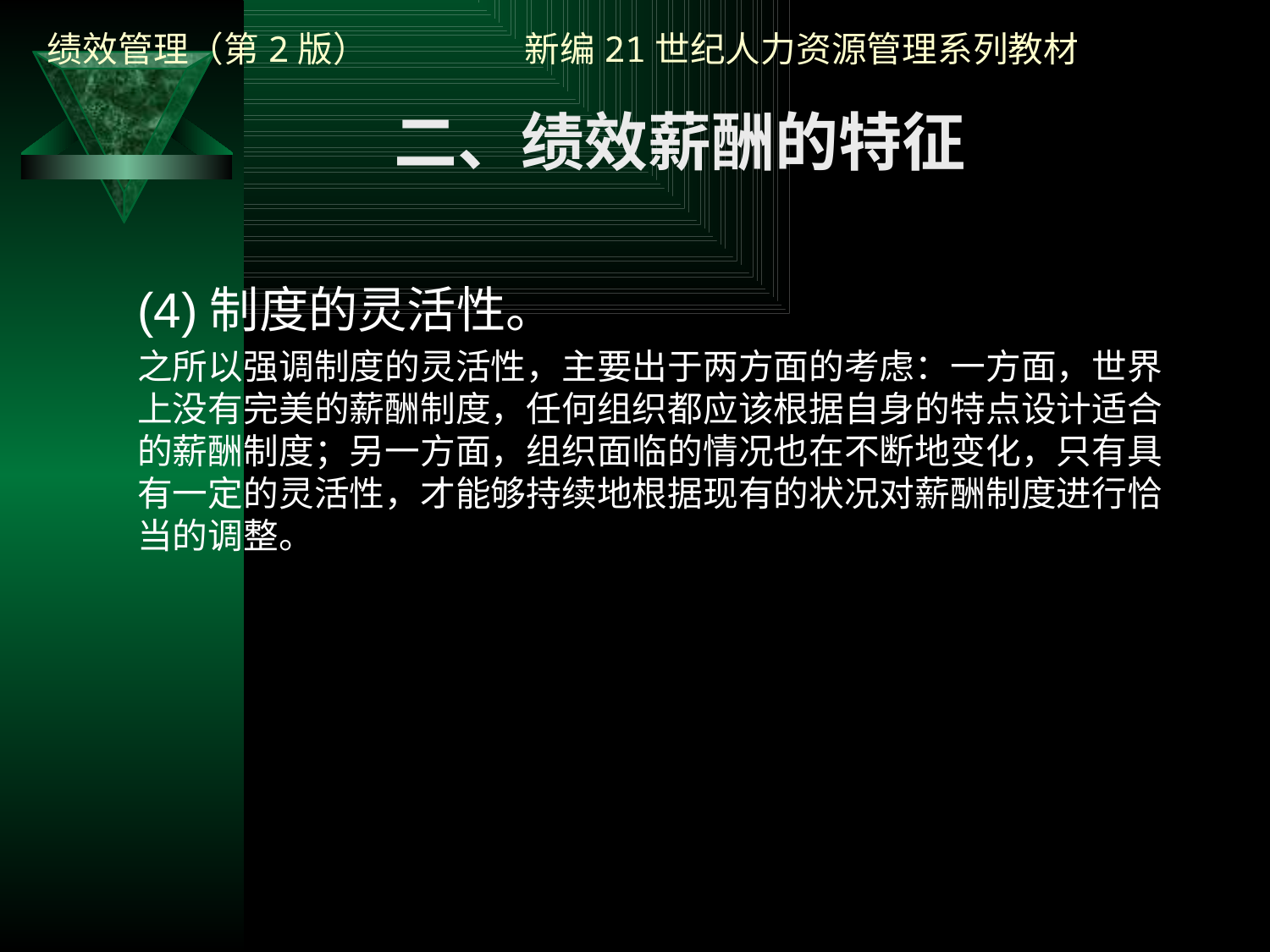

二、绩效薪酬的特征
(4)制度的灵活性。
之所以强调制度的灵活性，主要出于两方面的考虑：一方面，世界上没有完美的薪酬制度，任何组织都应该根据自身的特点设计适合的薪酬制度；另一方面，组织面临的情况也在不断地变化，只有具有一定的灵活性，才能够持续地根据现有的状况对薪酬制度进行恰当的调整。